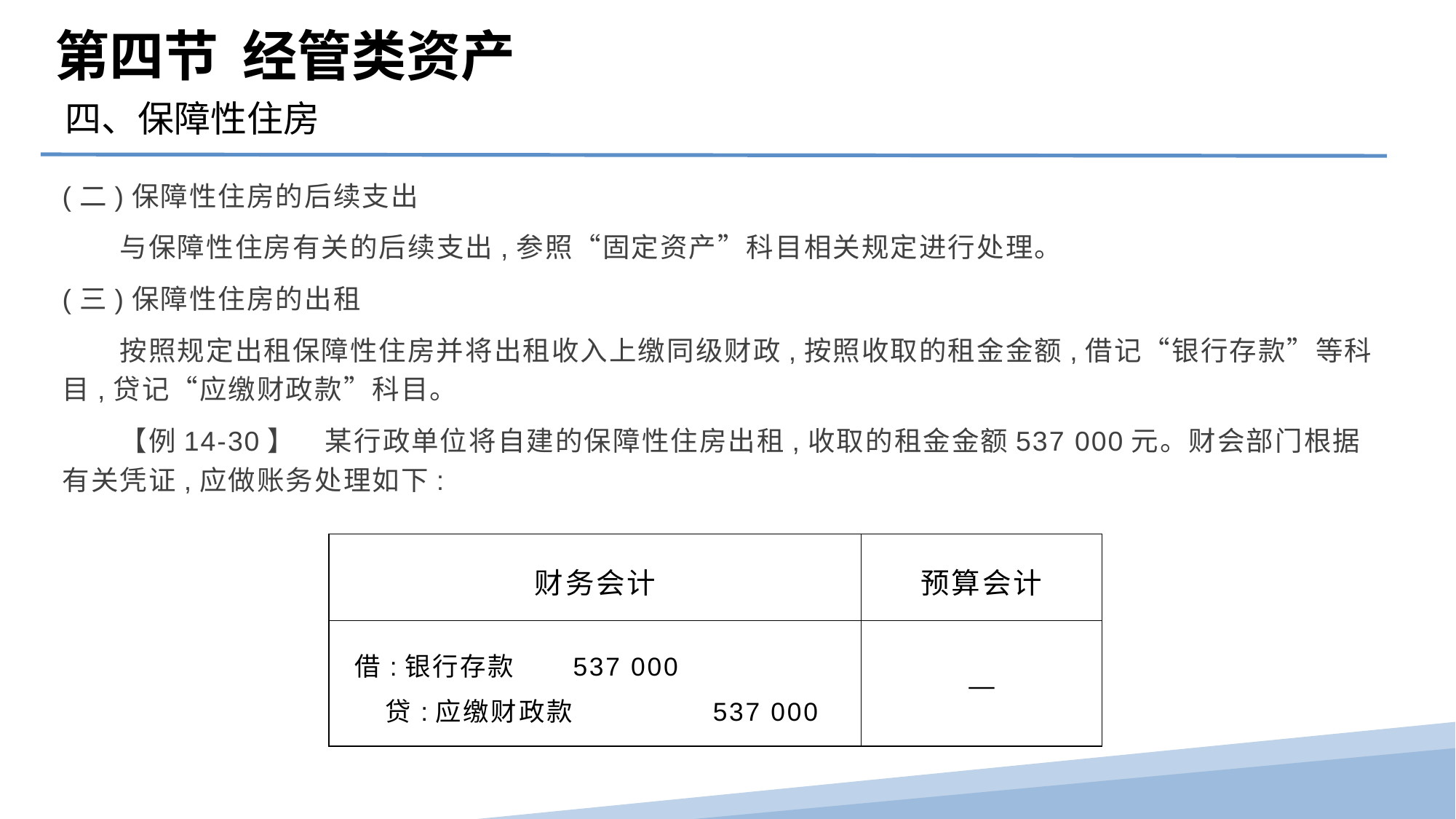

第四节  经管类资产
四、保障性住房
(二)保障性住房的后续支出
　　与保障性住房有关的后续支出,参照“固定资产”科目相关规定进行处理。
(三)保障性住房的出租
　　按照规定出租保障性住房并将出租收入上缴同级财政,按照收取的租金金额,借记“银行存款”等科目,贷记“应缴财政款”科目。
　　【例14-30】　某行政单位将自建的保障性住房出租,收取的租金金额537 000元。财会部门根据有关凭证,应做账务处理如下:
| 财务会计 | 预算会计 |
| --- | --- |
| 借:银行存款 537 000 贷:应缴财政款 537 000 | — |